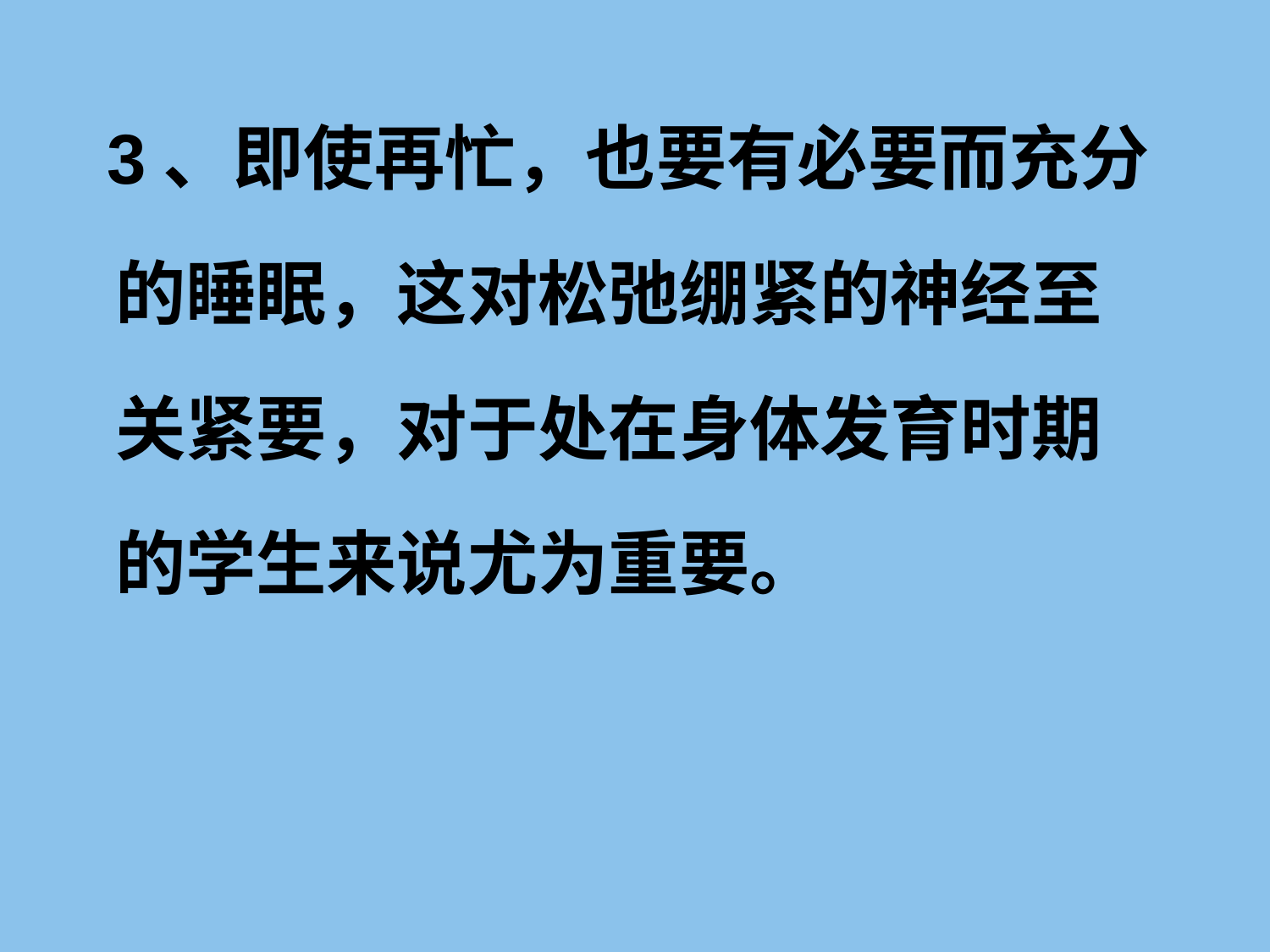

3、即使再忙，也要有必要而充分的睡眠，这对松弛绷紧的神经至关紧要，对于处在身体发育时期的学生来说尤为重要。